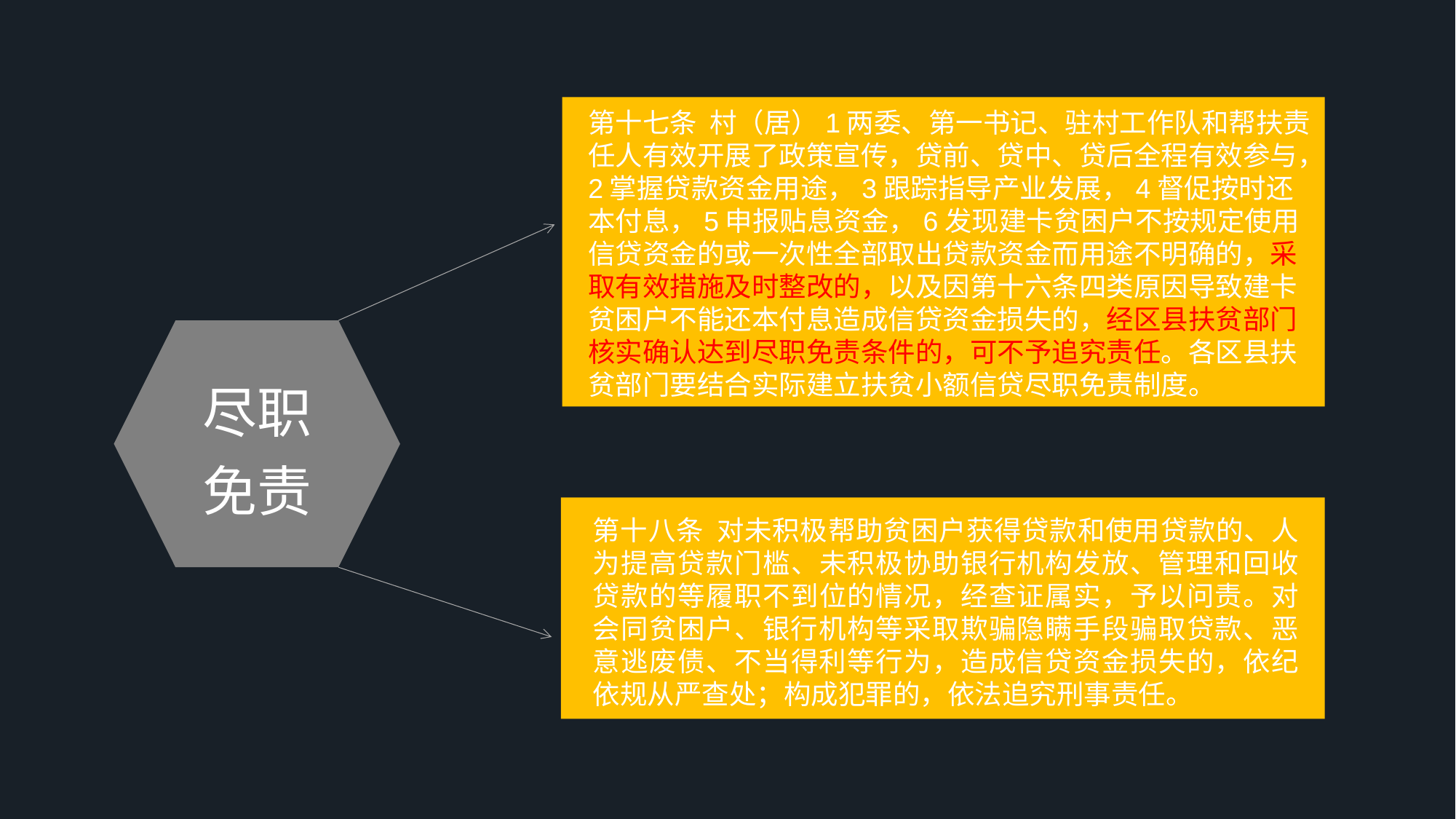

第十七条  村（居）1两委、第一书记、驻村工作队和帮扶责任人有效开展了政策宣传，贷前、贷中、贷后全程有效参与，2掌握贷款资金用途，3跟踪指导产业发展，4督促按时还本付息，5申报贴息资金，6发现建卡贫困户不按规定使用信贷资金的或一次性全部取出贷款资金而用途不明确的，采取有效措施及时整改的，以及因第十六条四类原因导致建卡贫困户不能还本付息造成信贷资金损失的，经区县扶贫部门核实确认达到尽职免责条件的，可不予追究责任。各区县扶贫部门要结合实际建立扶贫小额信贷尽职免责制度。

尽职
免责

第十八条  对未积极帮助贫困户获得贷款和使用贷款的、人为提高贷款门槛、未积极协助银行机构发放、管理和回收贷款的等履职不到位的情况，经查证属实，予以问责。对会同贫困户、银行机构等采取欺骗隐瞒手段骗取贷款、恶意逃废债、不当得利等行为，造成信贷资金损失的，依纪依规从严查处；构成犯罪的，依法追究刑事责任。